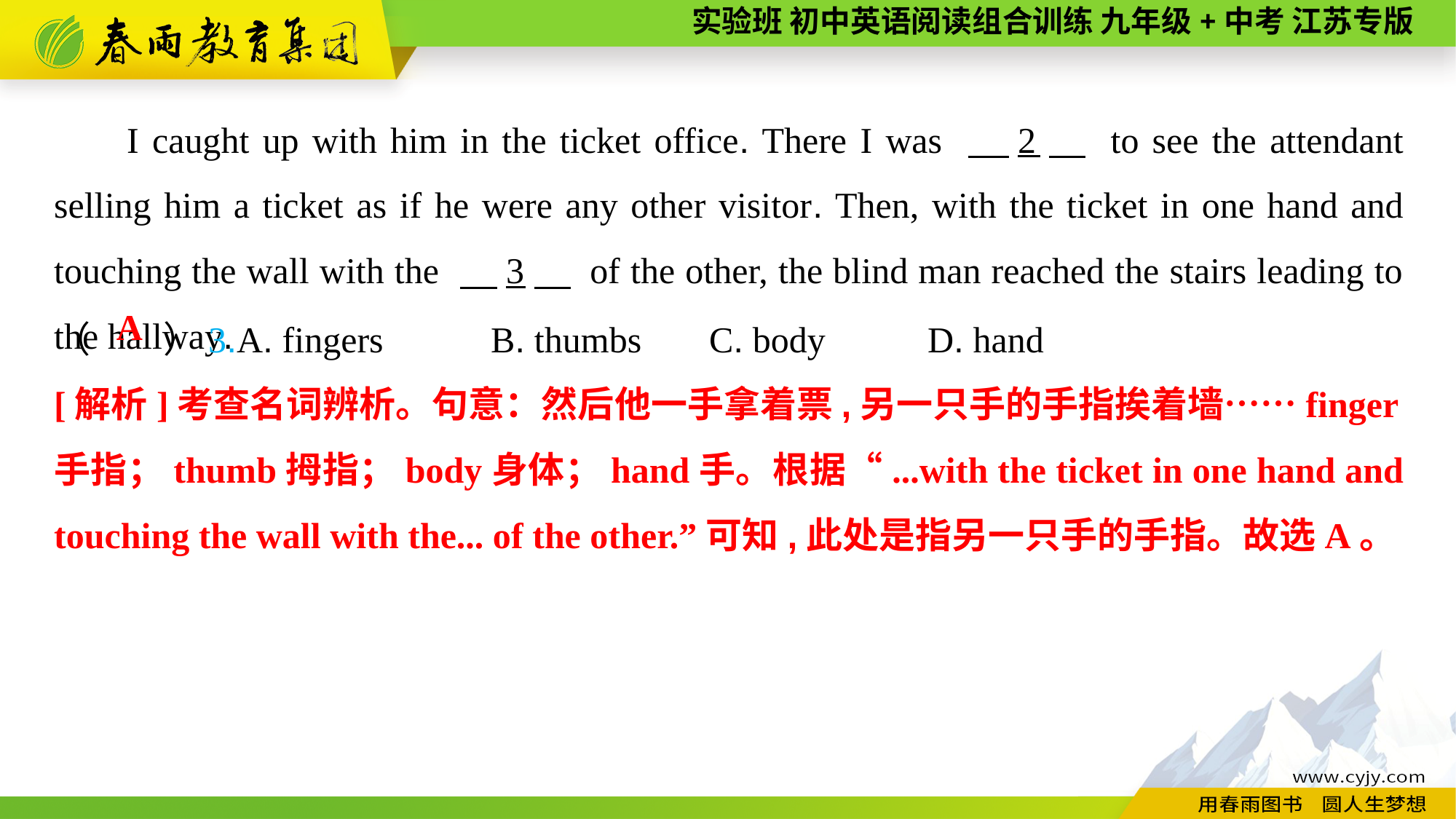

I caught up with him in the ticket office. There I was 　2　 to see the attendant selling him a ticket as if he were any other visitor. Then, with the ticket in one hand and touching the wall with the 　3　 of the other, the blind man reached the stairs leading to the hallway.
（　　）3.A. fingers	B. thumbs	C. body	D. hand
A
[解析]考查名词辨析。句意：然后他一手拿着票,另一只手的手指挨着墙……finger手指；thumb拇指；body身体；hand手。根据“...with the ticket in one hand and touching the wall with the... of the other.”可知,此处是指另一只手的手指。故选A。